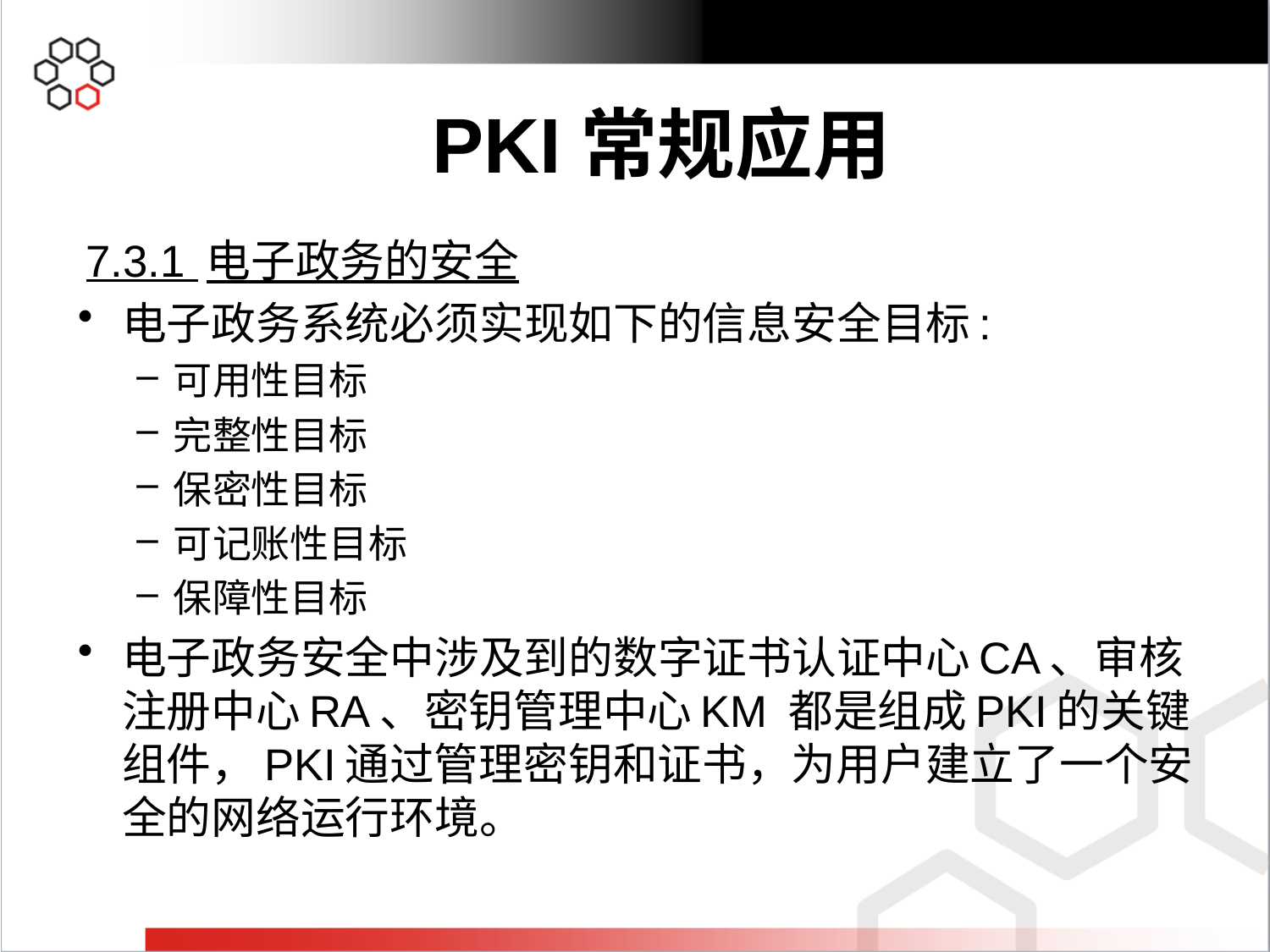

7.3.1 电子政务的安全
电子政务系统必须实现如下的信息安全目标:
可用性目标
完整性目标
保密性目标
可记账性目标
保障性目标
电子政务安全中涉及到的数字证书认证中心CA、审核注册中心RA、密钥管理中心KM 都是组成PKI的关键组件，PKI通过管理密钥和证书，为用户建立了一个安全的网络运行环境。